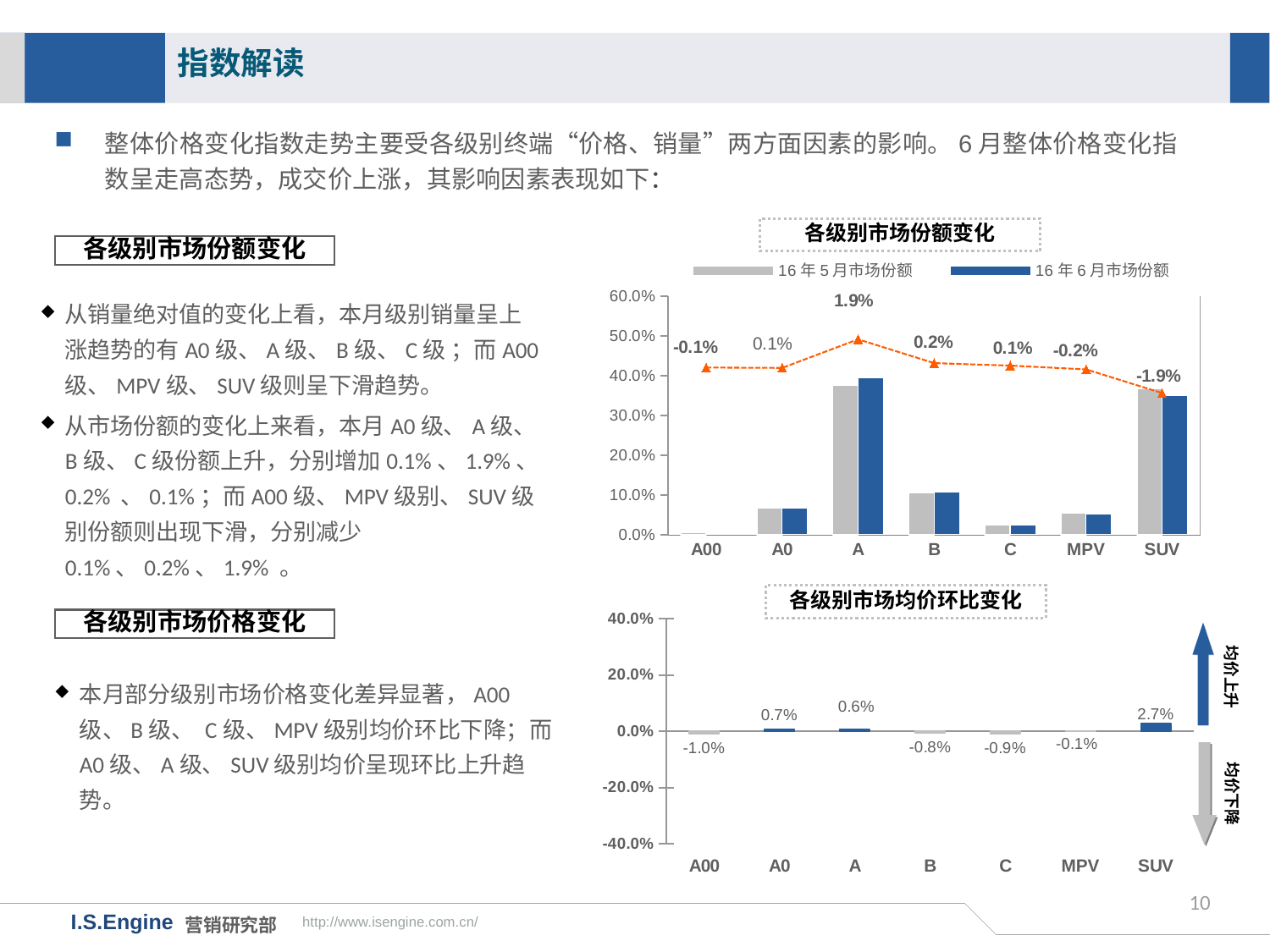

指数解读
整体价格变化指数走势主要受各级别终端“价格、销量”两方面因素的影响。6月整体价格变化指数呈走高态势，成交价上涨，其影响因素表现如下：
各级别市场份额变化
各级别市场份额变化

### Chart

| Category | 16年5月市场份额 | 16年6月市场份额 | 月度份额差值 |
|---|---|---|---|
| A00 | 0.004738388673496646 | 0.0039466668179342895 | -0.0007917218555623566 |
| A0 | 0.06692369338733782 | 0.06588579483572336 | -0.0010378985516144579 |
| A | 0.37659540673034575 | 0.3959344935559993 | 0.01933908682565355 |
| B | 0.10502429480098478 | 0.10740946632782719 | 0.0023851715268424084 |
| C | 0.023838506357079424 | 0.025029355373025957 | 0.000596793028708833 |
| MPV | 0.05408968499787015 | 0.05198737293519695 | -0.002102312062673195 |
| SUV | 0.36879002505288544 | 0.34980685015429297 | -0.01898317489859247 |
从销量绝对值的变化上看，本月级别销量呈上涨趋势的有A0级、A级、B级、C级 ；而A00级、MPV级、SUV级则呈下滑趋势。
从市场份额的变化上来看，本月A0级、A级、B级、C级份额上升，分别增加0.1%、1.9%、0.2% 、0.1%；而A00级、MPV级别、SUV级别份额则出现下滑，分别减少0.1%、0.2%、1.9% 。
各级别市场均价环比变化

### Chart

| Category |  |
|---|---|
| A00 | -0.009788356123365816 |
| A0 | 0.006968970171559397 |
| A | 0.006499010821889861 |
| B | -0.007747542041276367 |
| C | -0.008665961992900373 |
| MPV | -0.001401122732965332 |
| SUV | 0.027239598952567112 |
各级别市场价格变化

均价上升
本月部分级别市场价格变化差异显著，A00级、B级、 C级、MPV级别均价环比下降；而A0级、A级、SUV级别均价呈现环比上升趋势。

均价下降
10